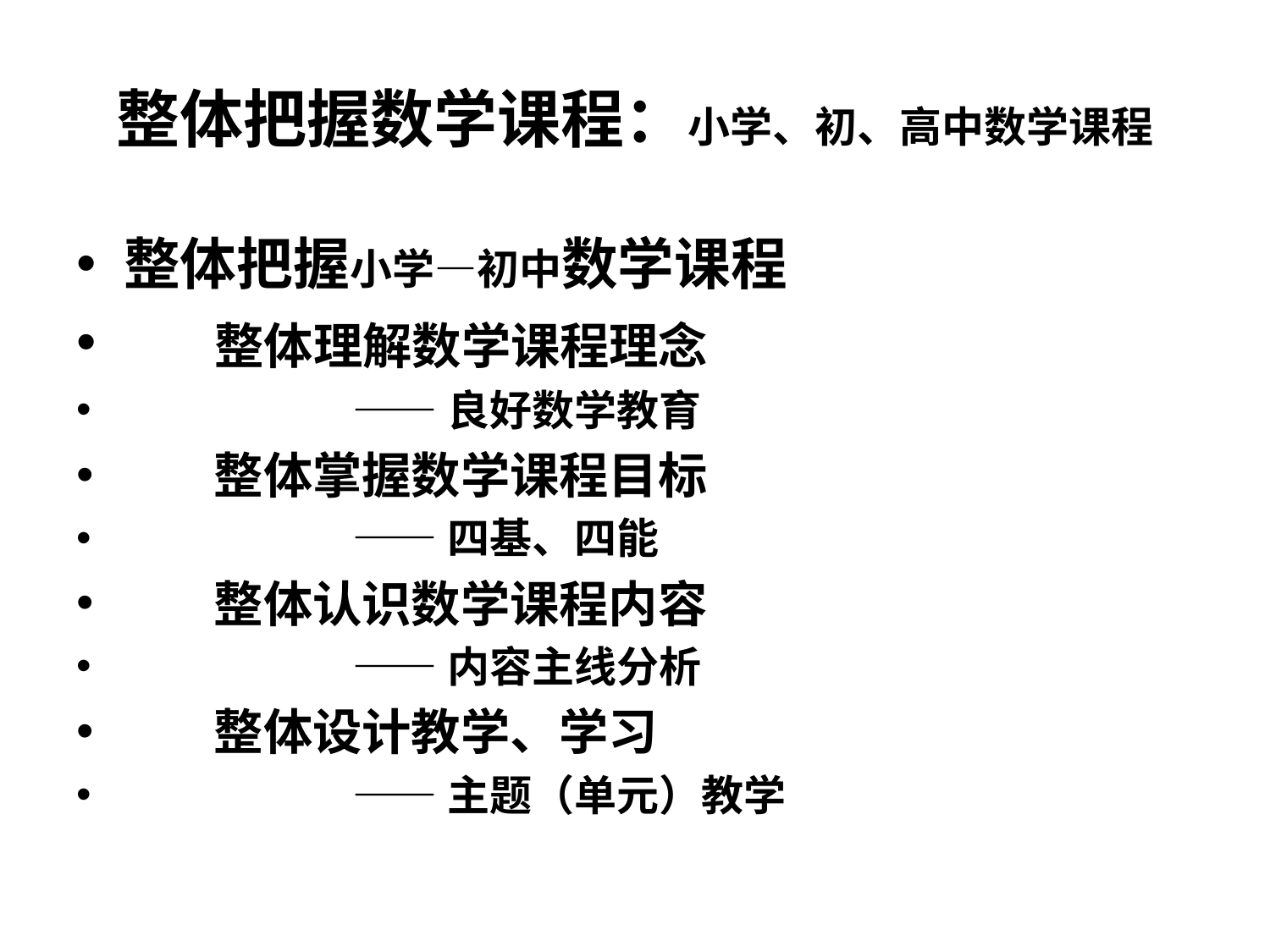

# 整体把握数学课程：小学、初、高中数学课程
整体把握小学—初中数学课程
      整体理解数学课程理念
                        ——良好数学教育
       整体掌握数学课程目标
                        ——四基、四能
       整体认识数学课程内容
                        ——内容主线分析
       整体设计教学、学习
                        ——主题（单元）教学